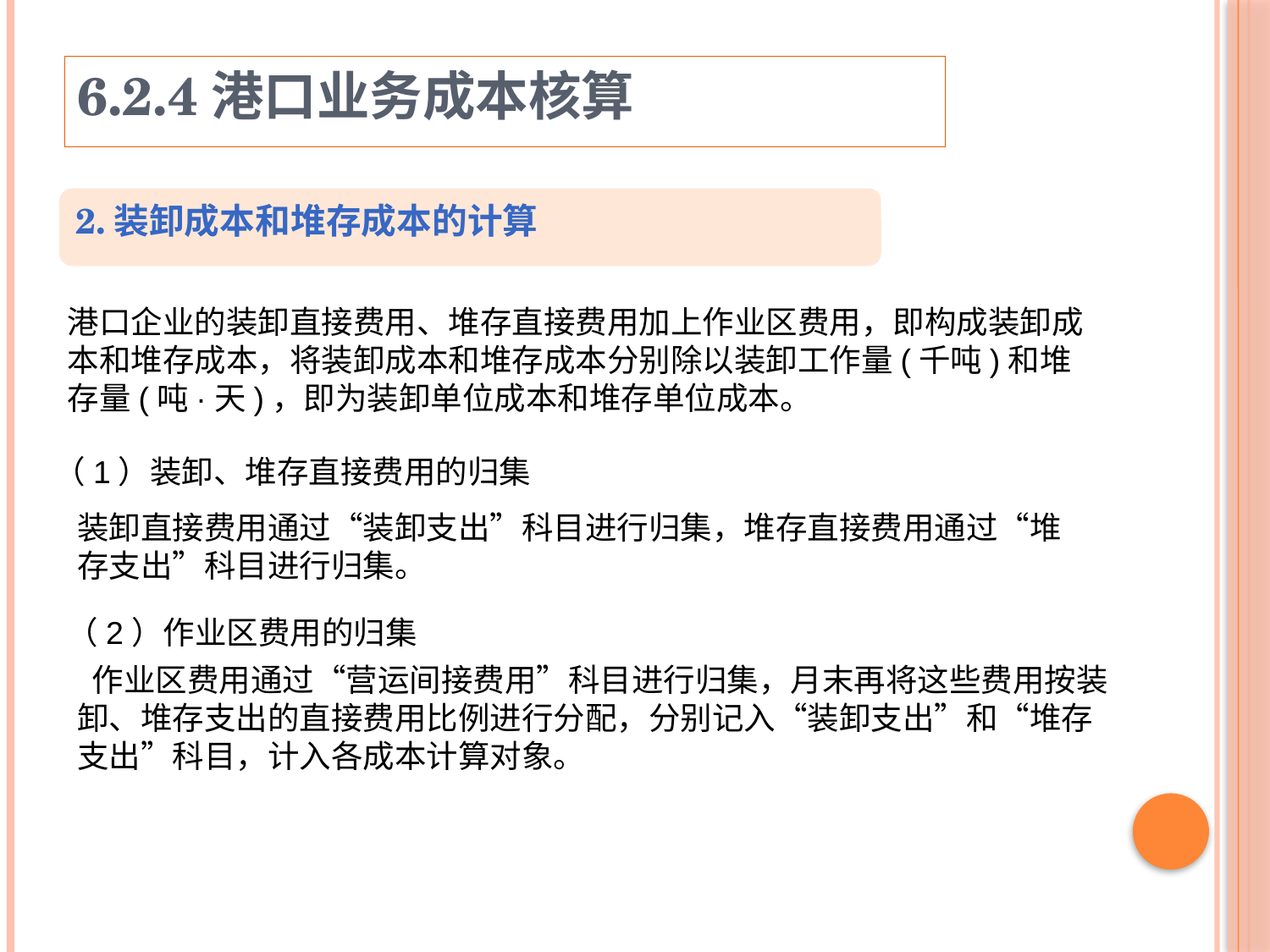

6.2.4港口业务成本核算
2.装卸成本和堆存成本的计算
港口企业的装卸直接费用、堆存直接费用加上作业区费用，即构成装卸成本和堆存成本，将装卸成本和堆存成本分别除以装卸工作量(千吨)和堆存量(吨·天)，即为装卸单位成本和堆存单位成本。
    （1）装卸、堆存直接费用的归集
装卸直接费用通过“装卸支出”科目进行归集，堆存直接费用通过“堆存支出”科目进行归集。
   （2）作业区费用的归集
 作业区费用通过“营运间接费用”科目进行归集，月末再将这些费用按装卸、堆存支出的直接费用比例进行分配，分别记入“装卸支出”和“堆存支出”科目，计入各成本计算对象。